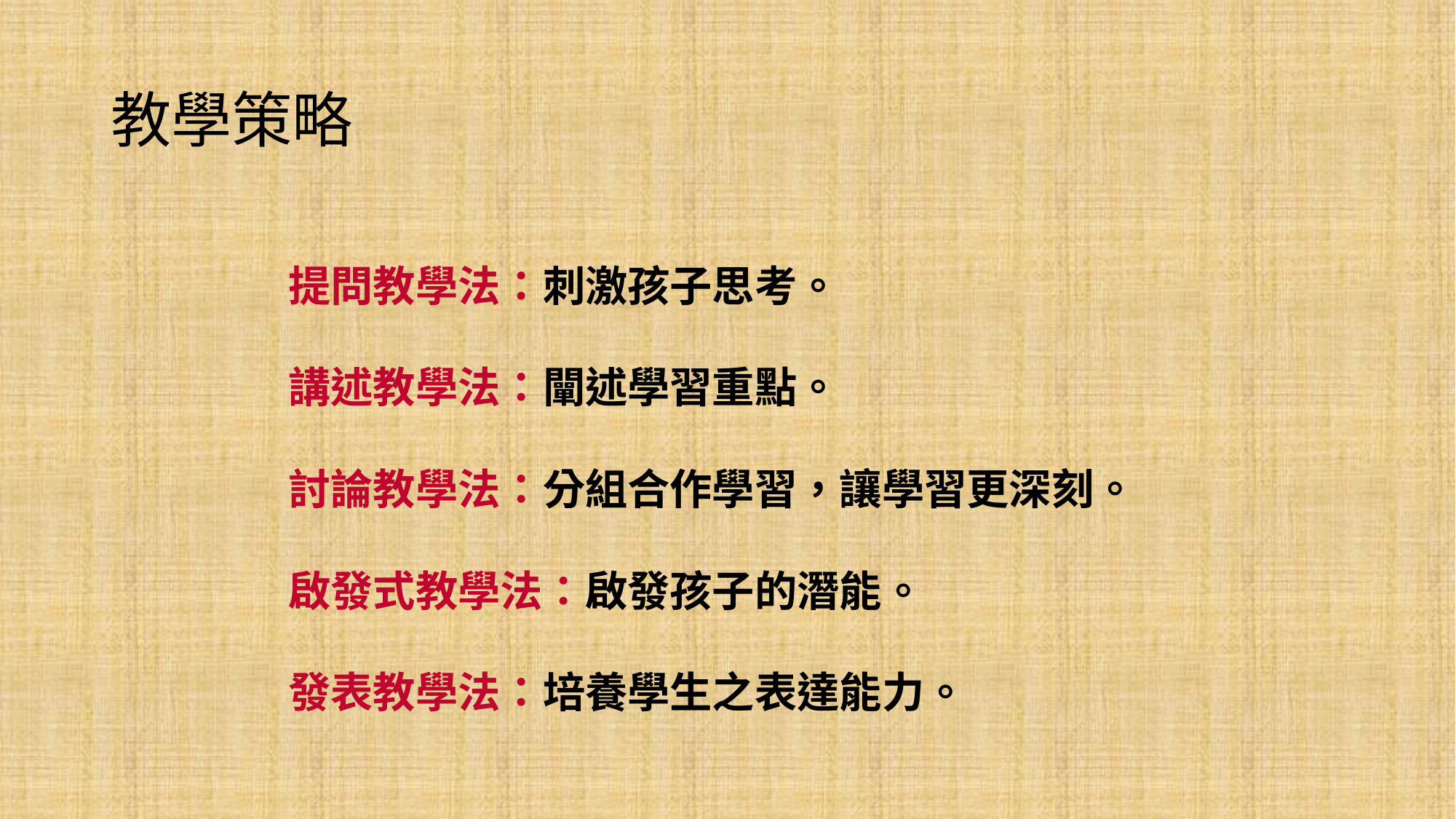

# 教學策略
提問教學法：刺激孩子思考。
講述教學法：闡述學習重點。
討論教學法：分組合作學習，讓學習更深刻。
啟發式教學法：啟發孩子的潛能。
發表教學法：培養學生之表達能力。